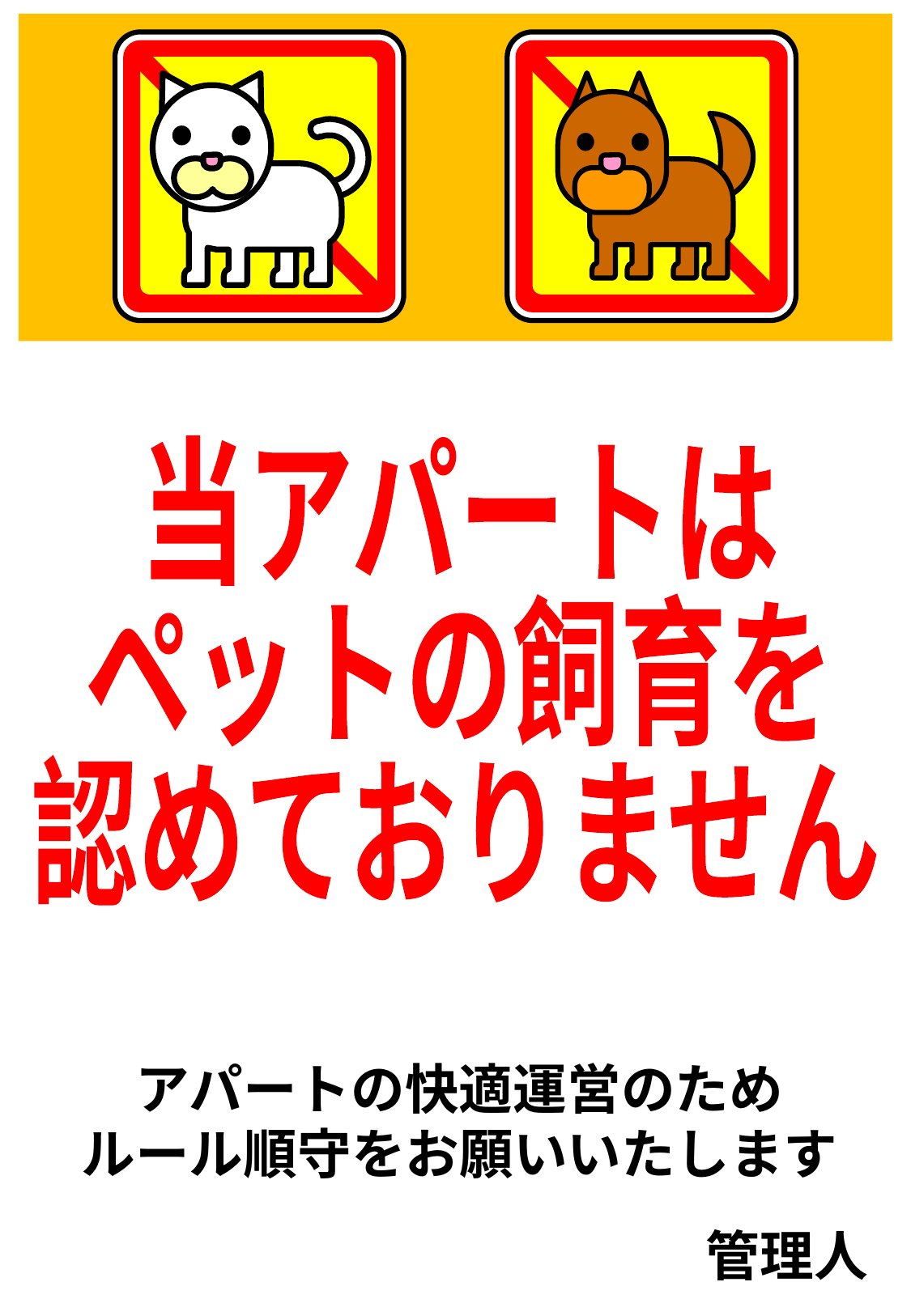

当アパートは
ペットの飼育を
認めておりません
アパートの快適運営のため
ルール順守をお願いいたします
管理人